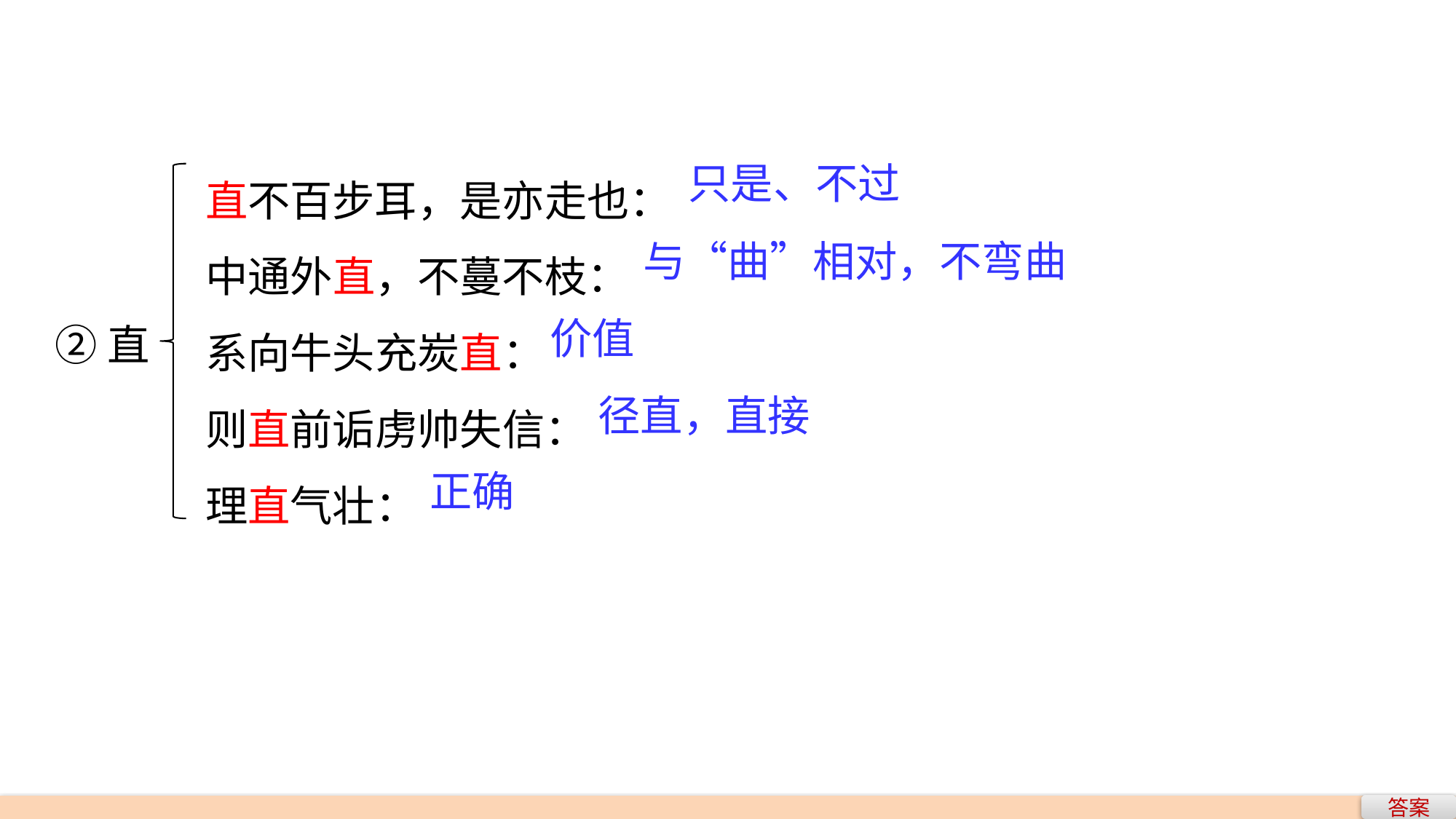

直不百步耳，是亦走也：
中通外直，不蔓不枝：
系向牛头充炭直：
则直前诟虏帅失信：
理直气壮：
只是、不过

与“曲”相对，不弯曲
价值
②直
径直，直接
正确
答案